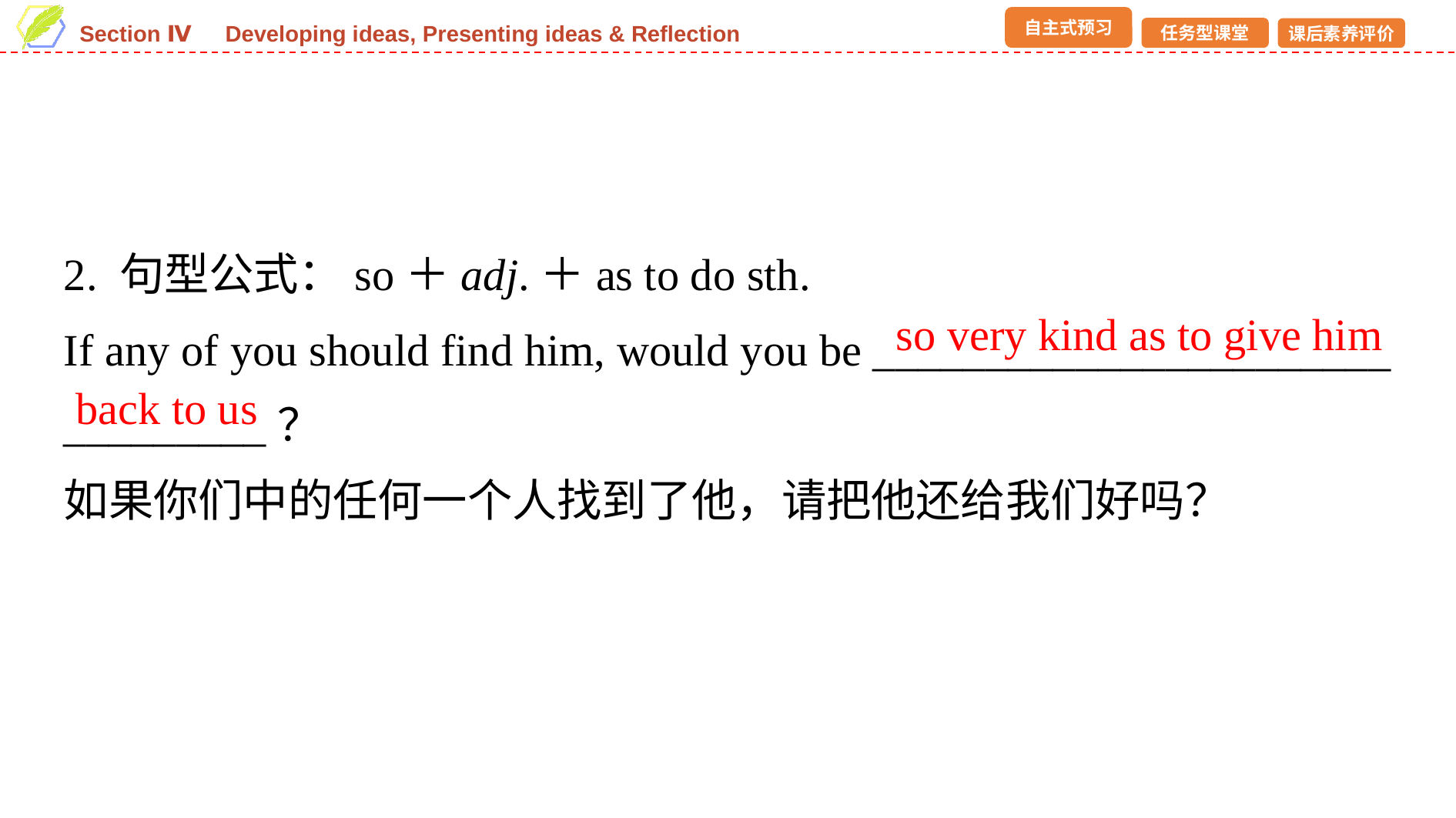

2. 句型公式：so＋adj.＋as to do sth.
If any of you should find him, would you be _______________________ _________？
如果你们中的任何一个人找到了他，请把他还给我们好吗？
so very kind as to give him
back to us